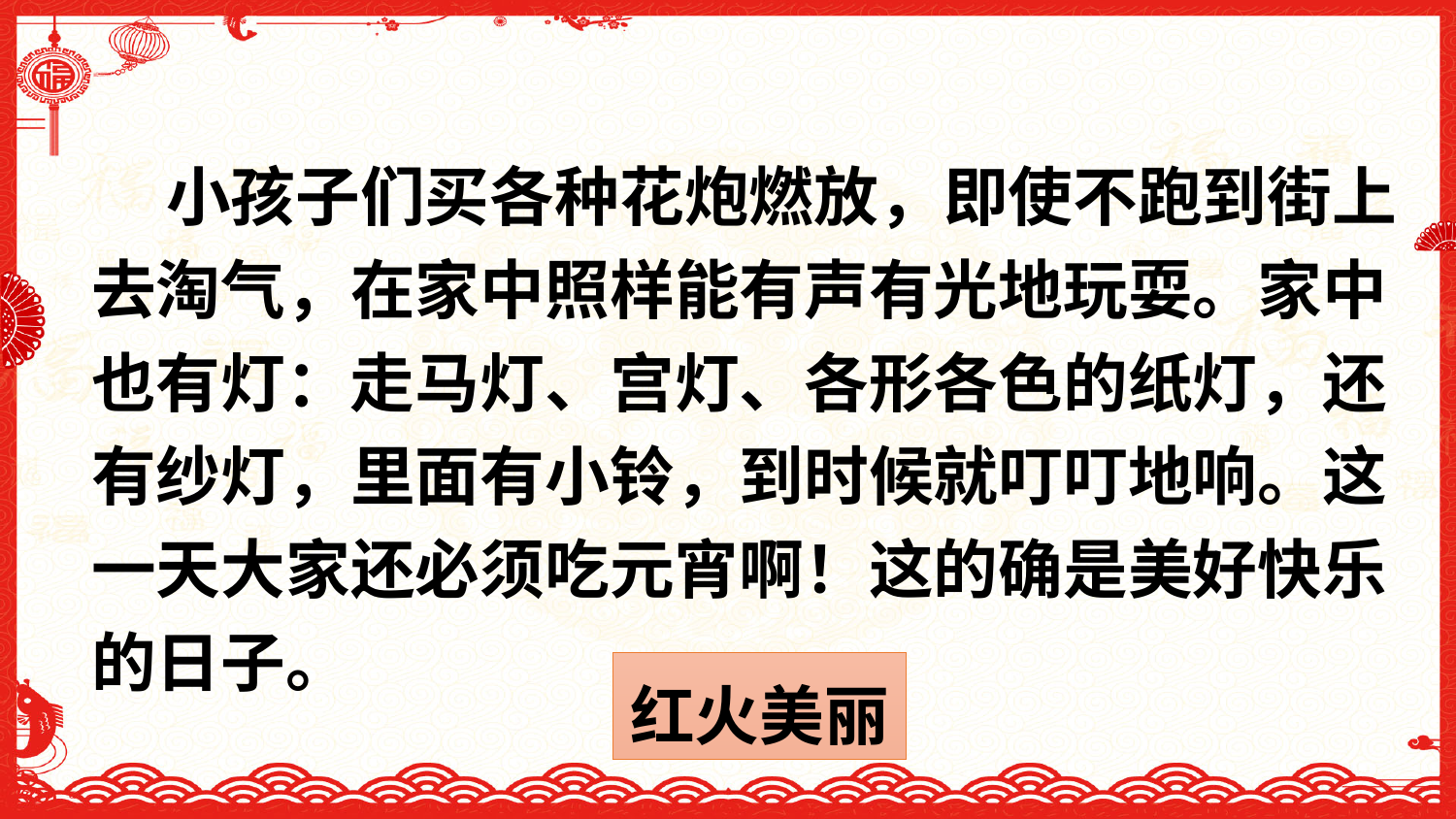

小孩子们买各种花炮燃放，即使不跑到街上去淘气，在家中照样能有声有光地玩耍。家中也有灯：走马灯、宫灯、各形各色的纸灯，还有纱灯，里面有小铃，到时候就叮叮地响。这一天大家还必须吃元宵啊！这的确是美好快乐的日子。
红火美丽